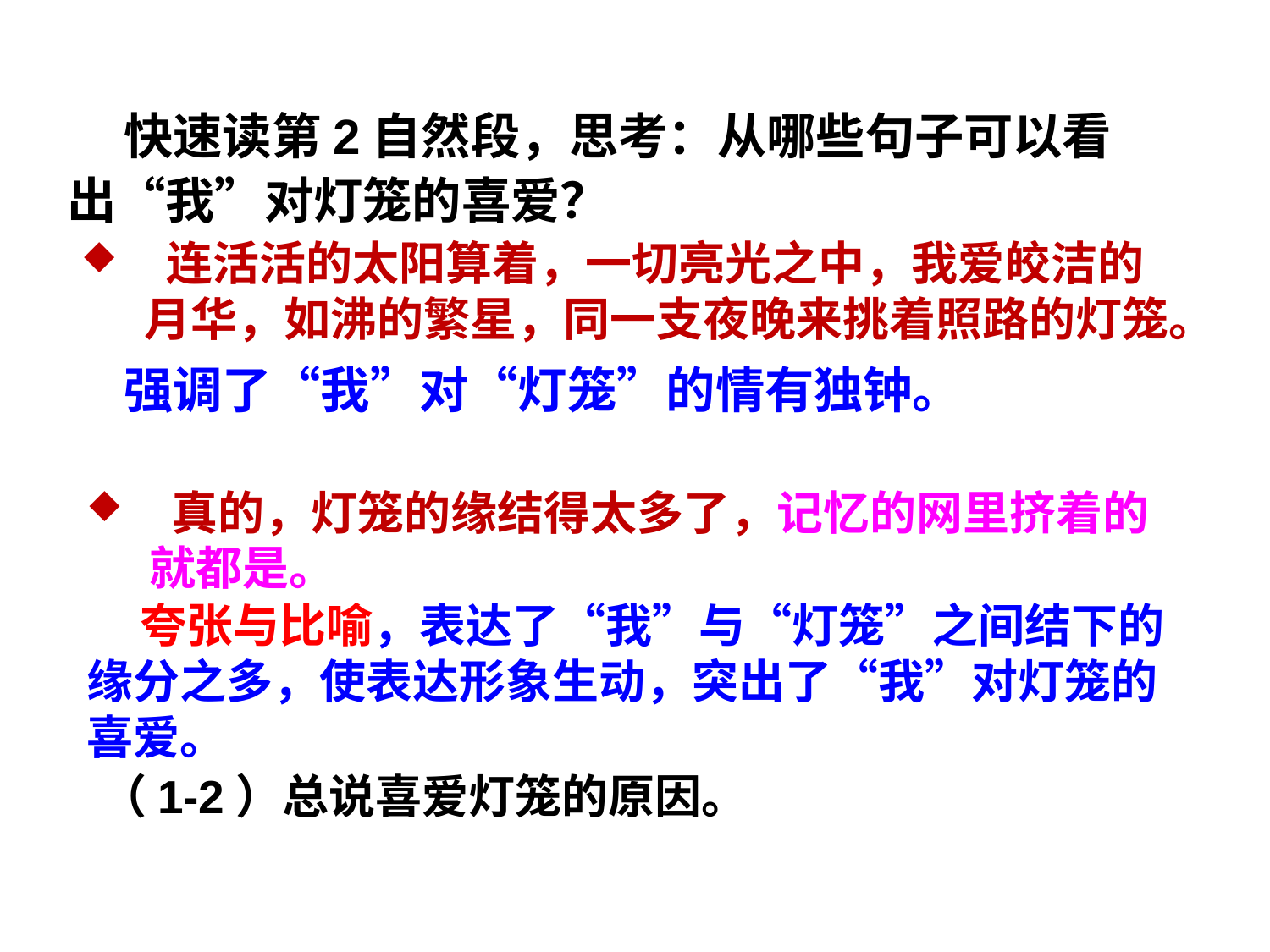

快速读第2自然段，思考：从哪些句子可以看出“我”对灯笼的喜爱？
 连活活的太阳算着，一切亮光之中，我爱皎洁的月华，如沸的繁星，同一支夜晚来挑着照路的灯笼。
    强调了“我”对“灯笼”的情有独钟。
 真的，灯笼的缘结得太多了，记忆的网里挤着的就都是。
    夸张与比喻，表达了“我”与“灯笼”之间结下的缘分之多，使表达形象生动，突出了“我”对灯笼的喜爱。
（1-2）总说喜爱灯笼的原因。